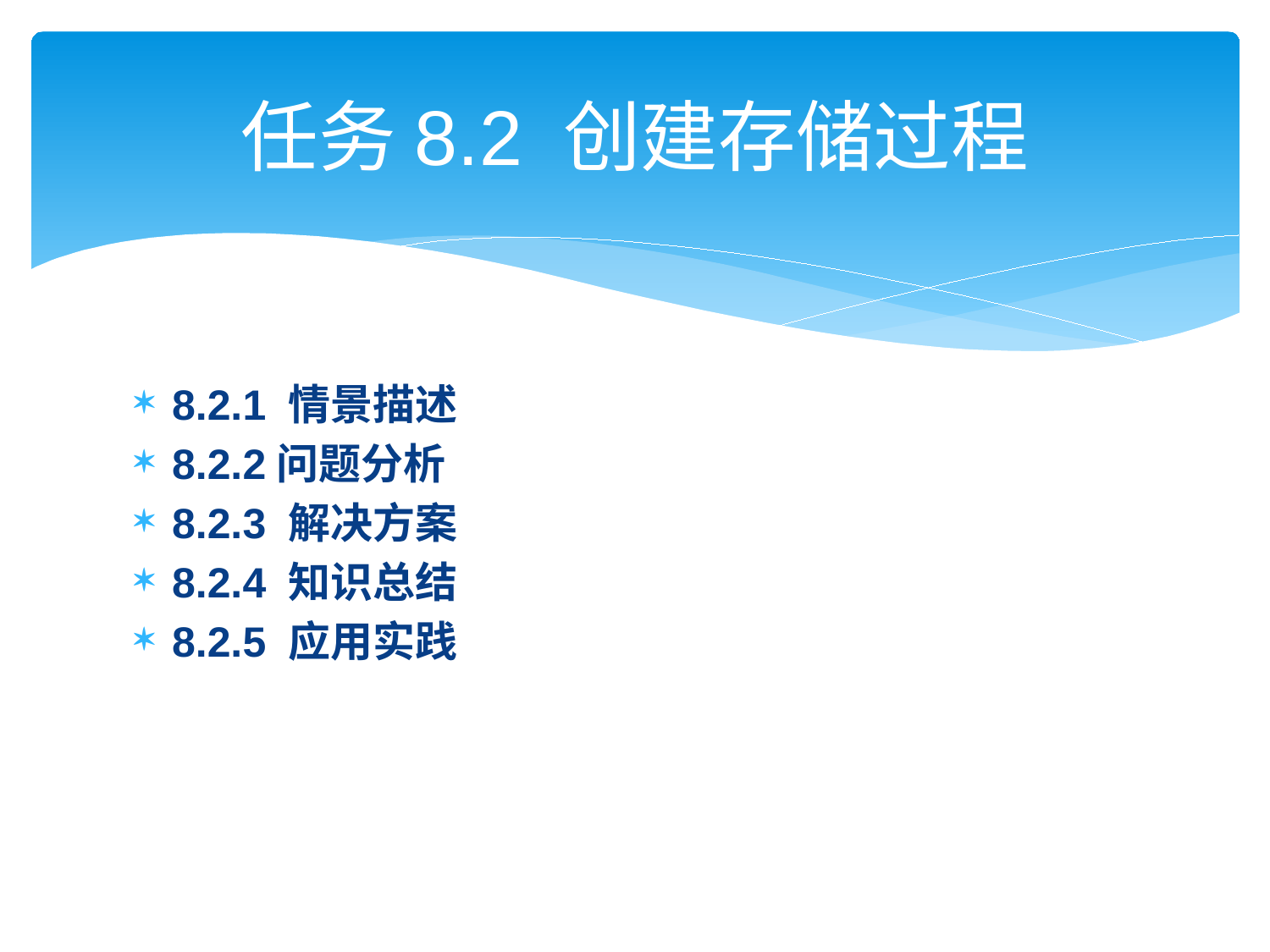

# 任务8.2 创建存储过程
8.2.1 情景描述
8.2.2问题分析
8.2.3 解决方案
8.2.4 知识总结
8.2.5 应用实践